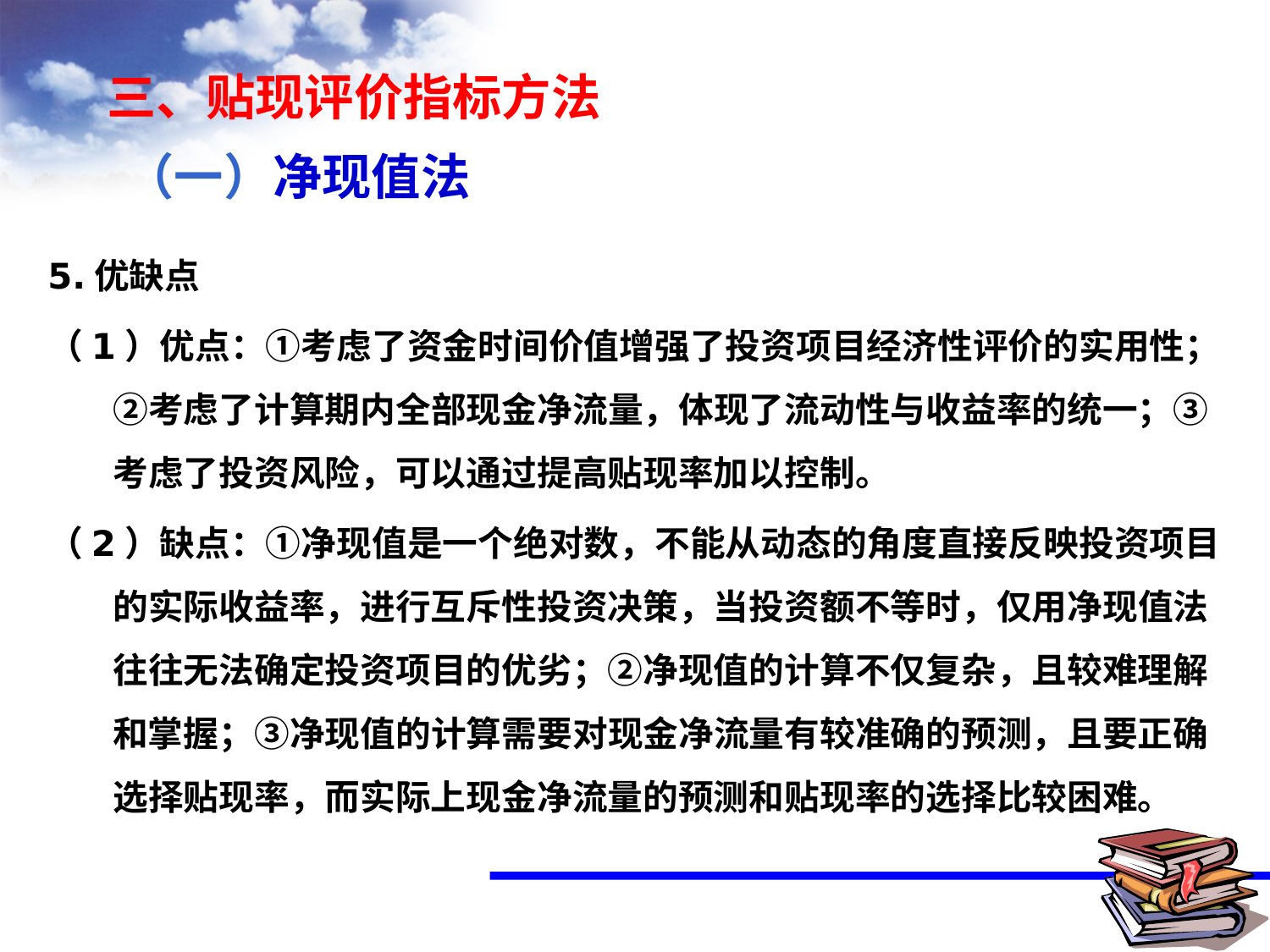

三、贴现评价指标方法
（一）净现值法
5.优缺点
（1）优点：①考虑了资金时间价值增强了投资项目经济性评价的实用性；②考虑了计算期内全部现金净流量，体现了流动性与收益率的统一；③考虑了投资风险，可以通过提高贴现率加以控制。
（2）缺点：①净现值是一个绝对数，不能从动态的角度直接反映投资项目的实际收益率，进行互斥性投资决策，当投资额不等时，仅用净现值法往往无法确定投资项目的优劣；②净现值的计算不仅复杂，且较难理解和掌握；③净现值的计算需要对现金净流量有较准确的预测，且要正确选择贴现率，而实际上现金净流量的预测和贴现率的选择比较困难。